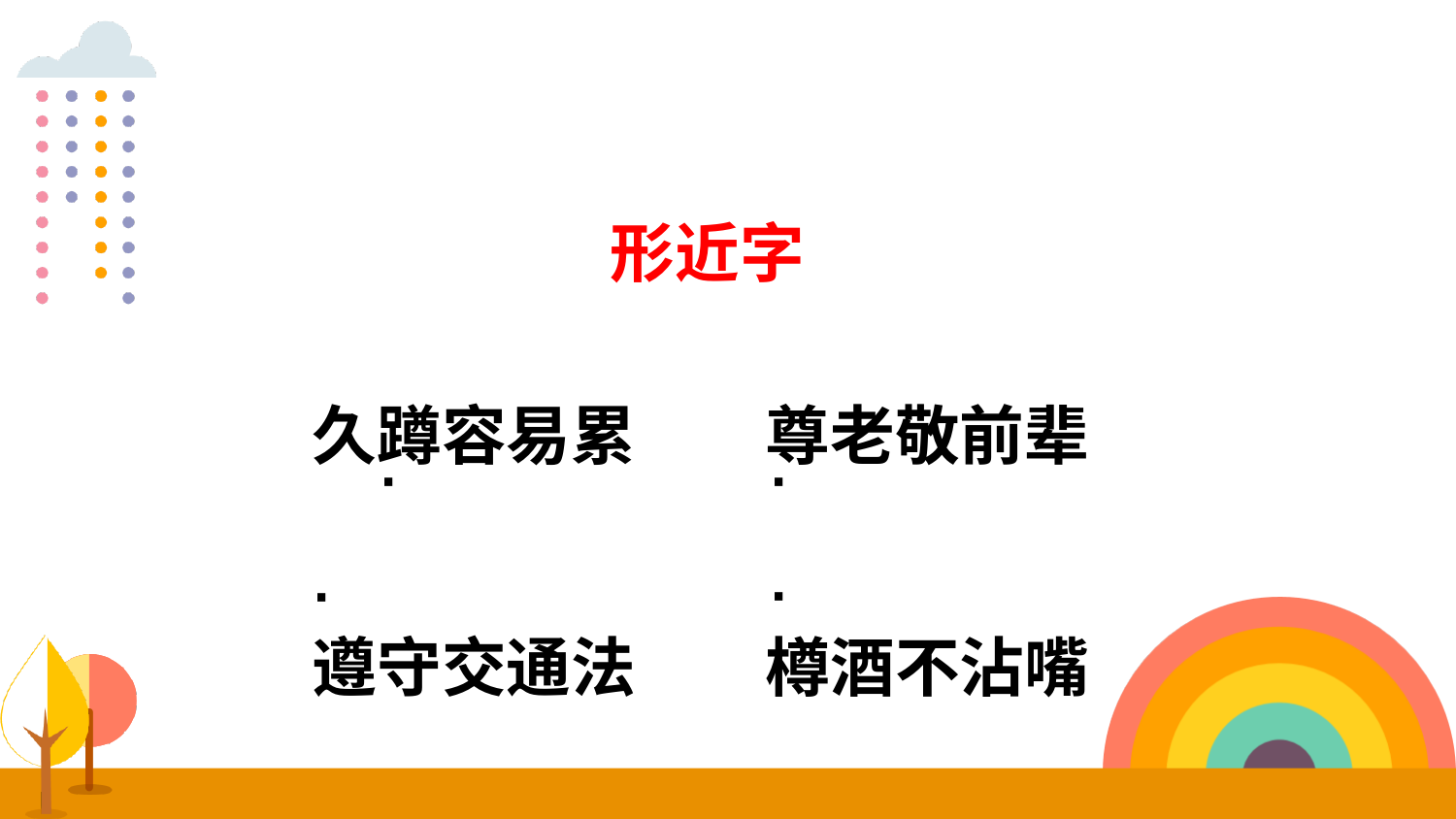

形近字
久蹲容易累　　尊老敬前辈
遵守交通法　　樽酒不沾嘴
·
·
·
·